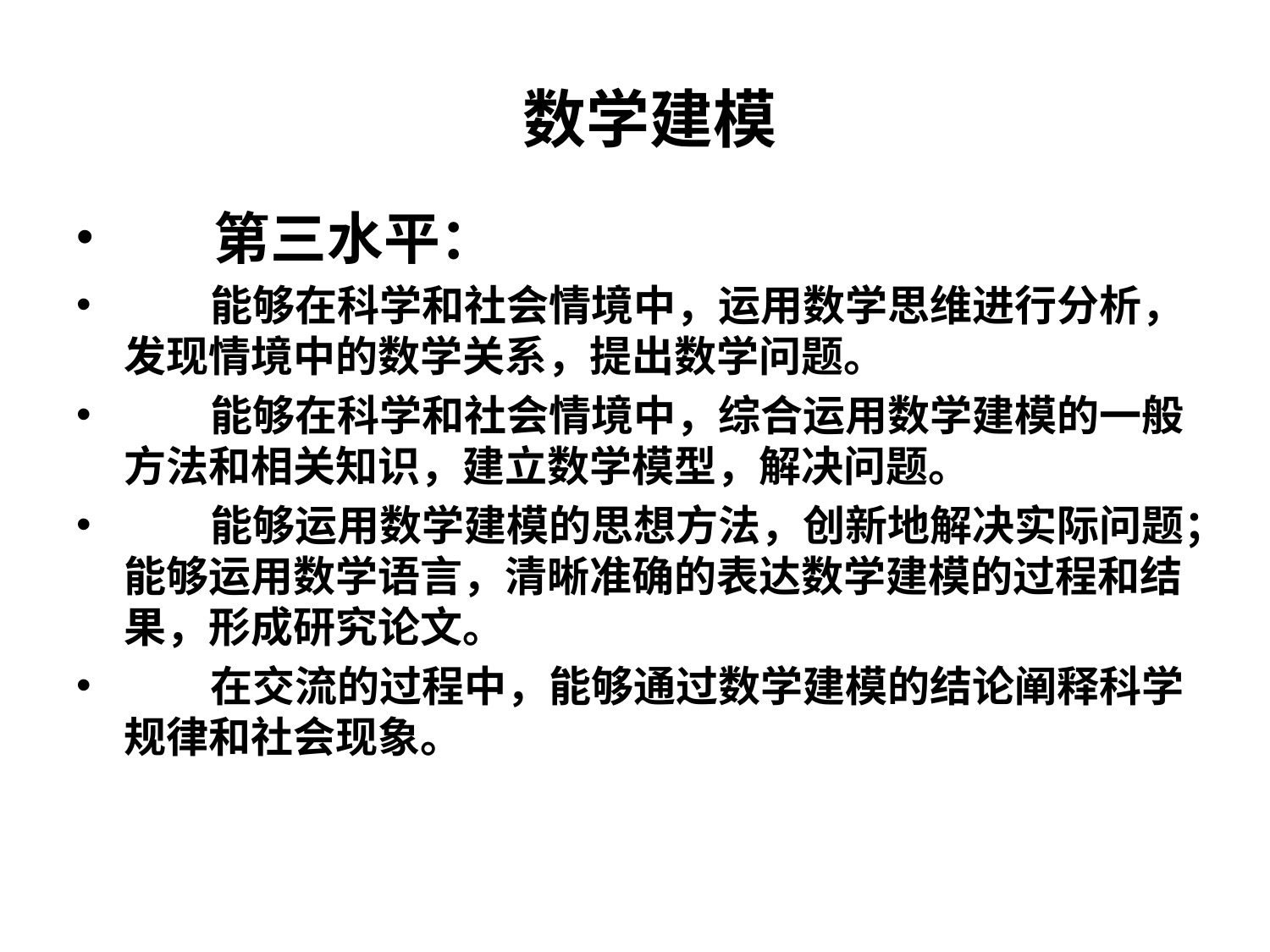

# 数学建模
       第三水平：
        能够在科学和社会情境中，运用数学思维进行分析，发现情境中的数学关系，提出数学问题。
        能够在科学和社会情境中，综合运用数学建模的一般方法和相关知识，建立数学模型，解决问题。
        能够运用数学建模的思想方法，创新地解决实际问题；能够运用数学语言，清晰准确的表达数学建模的过程和结果，形成研究论文。
        在交流的过程中，能够通过数学建模的结论阐释科学规律和社会现象。